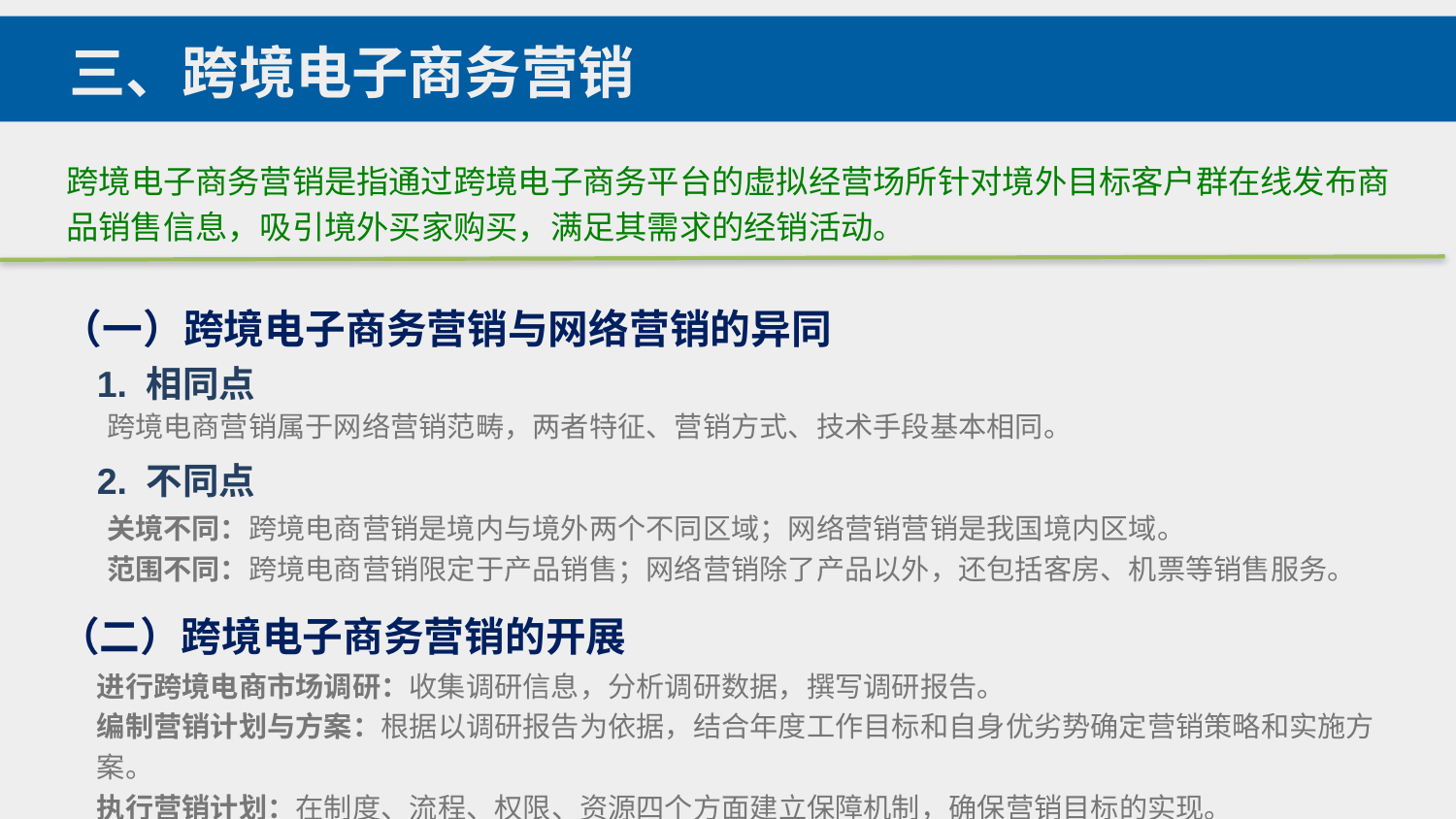

三、跨境电子商务营销
跨境电子商务营销是指通过跨境电子商务平台的虚拟经营场所针对境外目标客户群在线发布商品销售信息，吸引境外买家购买，满足其需求的经销活动。
（一）跨境电子商务营销与网络营销的异同
1. 相同点
跨境电商营销属于网络营销范畴，两者特征、营销方式、技术手段基本相同。
2. 不同点
关境不同：跨境电商营销是境内与境外两个不同区域；网络营销营销是我国境内区域。
范围不同：跨境电商营销限定于产品销售；网络营销除了产品以外，还包括客房、机票等销售服务。
（二）跨境电子商务营销的开展
进行跨境电商市场调研：收集调研信息，分析调研数据，撰写调研报告。
编制营销计划与方案：根据以调研报告为依据，结合年度工作目标和自身优劣势确定营销策略和实施方案。
执行营销计划：在制度、流程、权限、资源四个方面建立保障机制，确保营销目标的实现。